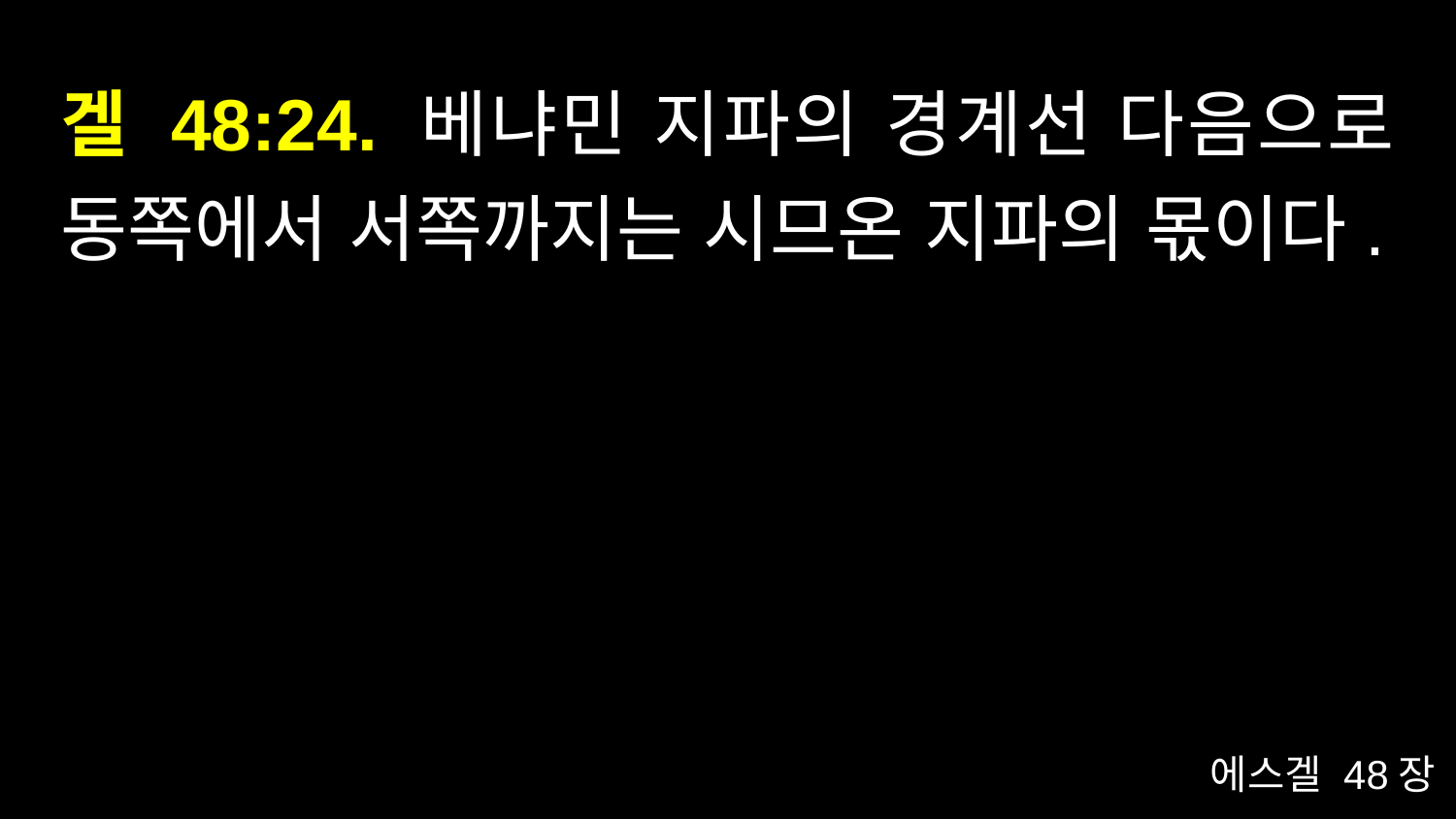

# 겔 48:24. 베냐민 지파의 경계선 다음으로 동쪽에서 서쪽까지는 시므온 지파의 몫이다.
에스겔 48장